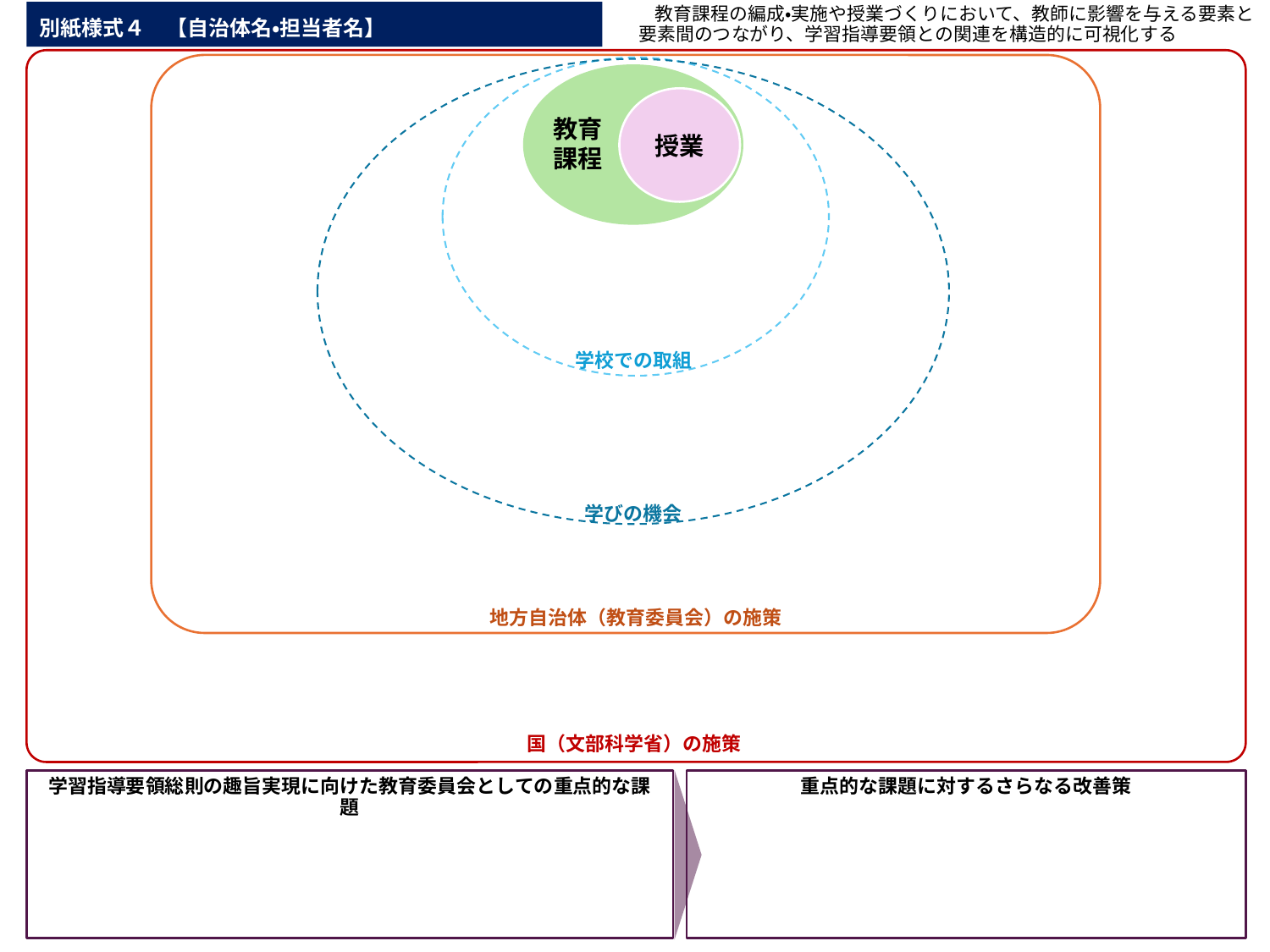

教育課程の編成・実施や授業づくりにおいて、教師に影響を与える要素と
要素間のつながり、学習指導要領との関連を構造的に可視化する
# 別紙様式４　【自治体名・担当者名】

授業
教育
課程
学校での取組

学びの機会
地方自治体（教育委員会）の施策
国（文部科学省）の施策

学習指導要領総則の趣旨実現に向けた教育委員会としての重点的な課題
重点的な課題に対するさらなる改善策